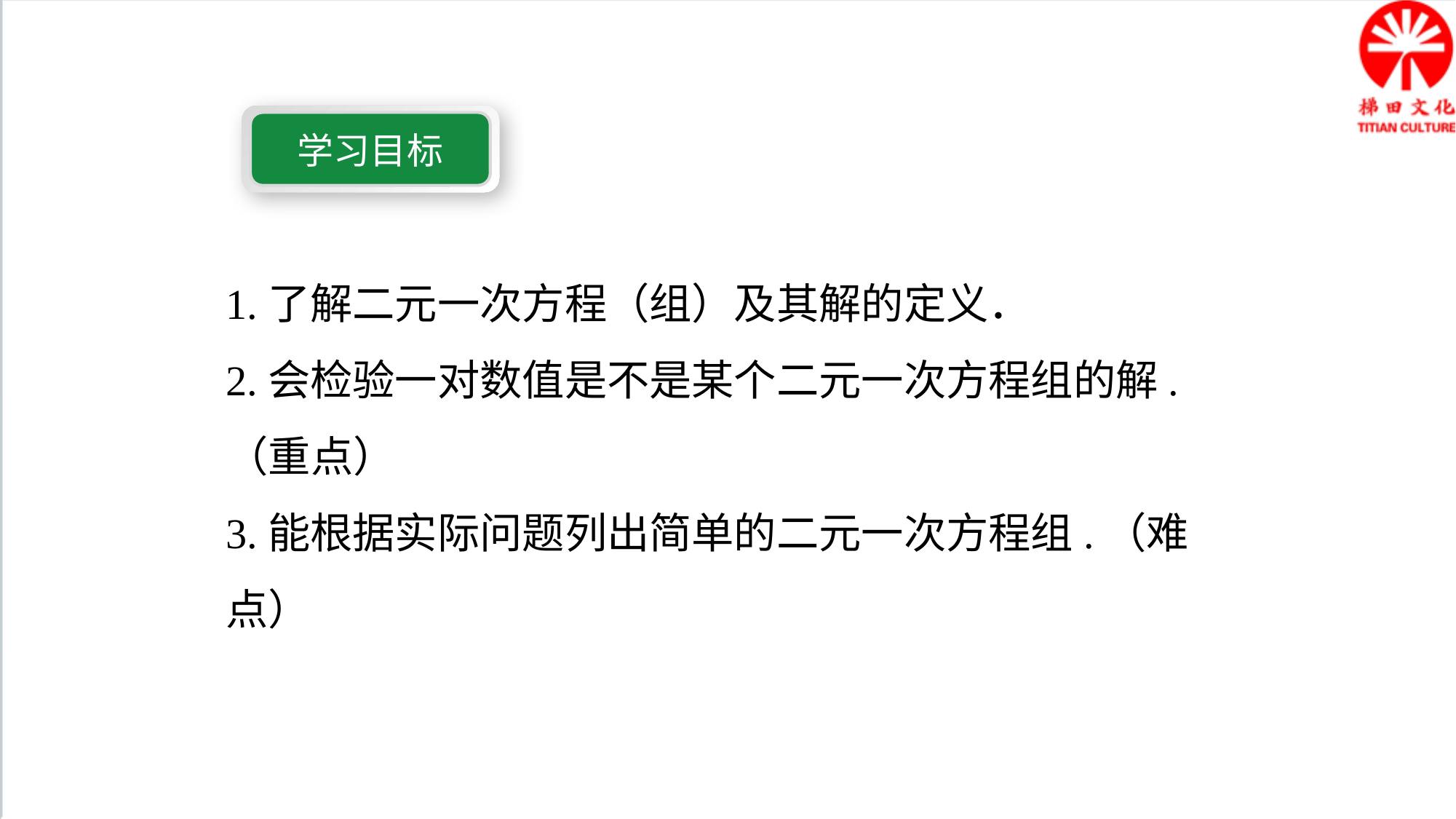

学习目标

1.了解二元一次方程（组）及其解的定义．
2.会检验一对数值是不是某个二元一次方程组的解.（重点）
3.能根据实际问题列出简单的二元一次方程组.（难点）